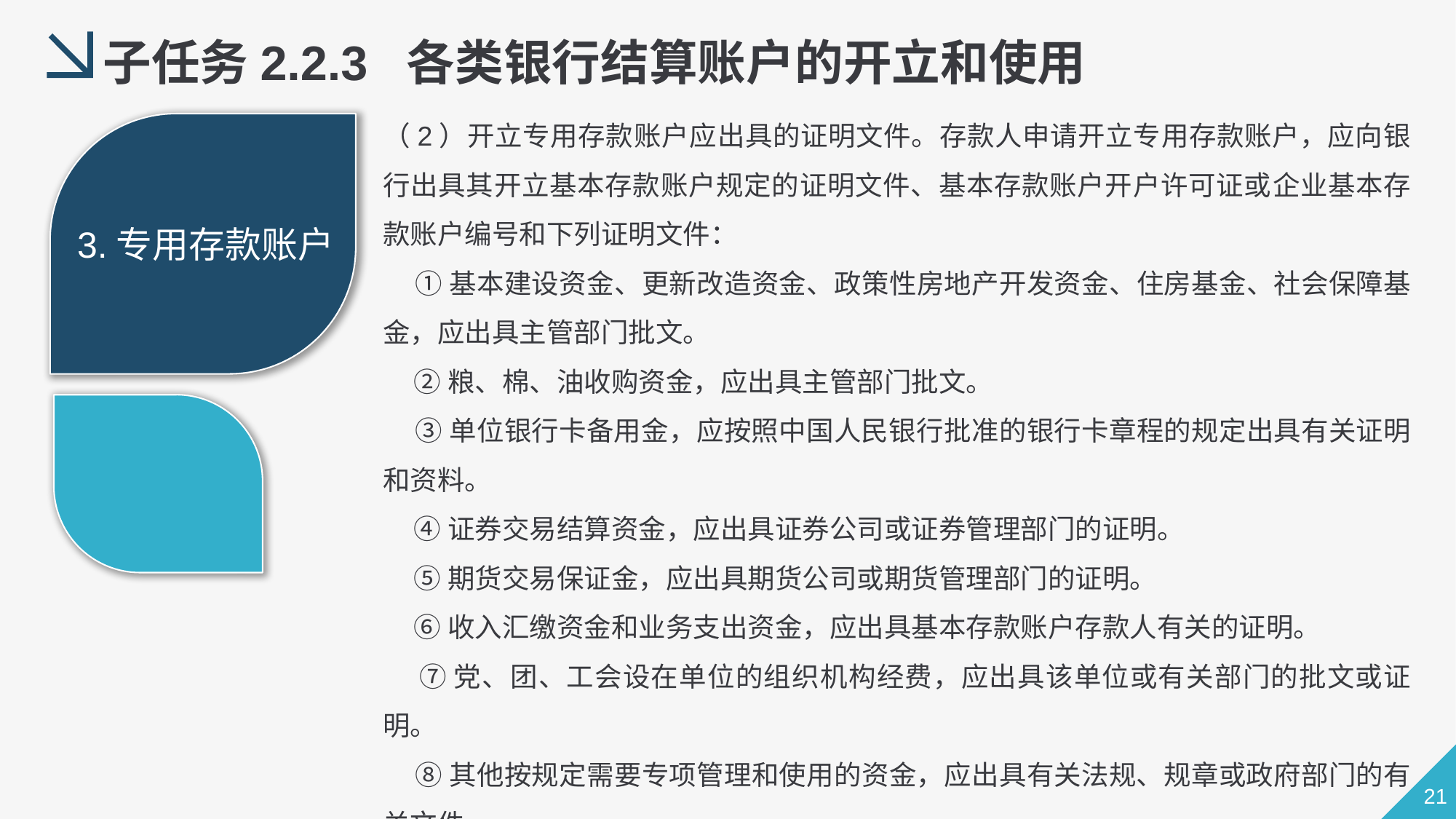

子任务2.2.3  各类银行结算账户的开立和使用

（2）开立专用存款账户应出具的证明文件。存款人申请开立专用存款账户，应向银行出具其开立基本存款账户规定的证明文件、基本存款账户开户许可证或企业基本存款账户编号和下列证明文件：
     ①基本建设资金、更新改造资金、政策性房地产开发资金、住房基金、社会保障基金，应出具主管部门批文。
     ②粮、棉、油收购资金，应出具主管部门批文。
     ③单位银行卡备用金，应按照中国人民银行批准的银行卡章程的规定出具有关证明和资料。
     ④证券交易结算资金，应出具证券公司或证券管理部门的证明。
     ⑤期货交易保证金，应出具期货公司或期货管理部门的证明。
     ⑥收入汇缴资金和业务支出资金，应出具基本存款账户存款人有关的证明。
     ⑦党、团、工会设在单位的组织机构经费，应出具该单位或有关部门的批文或证明。
     ⑧其他按规定需要专项管理和使用的资金，应出具有关法规、规章或政府部门的有关文件。

3.专用存款账户